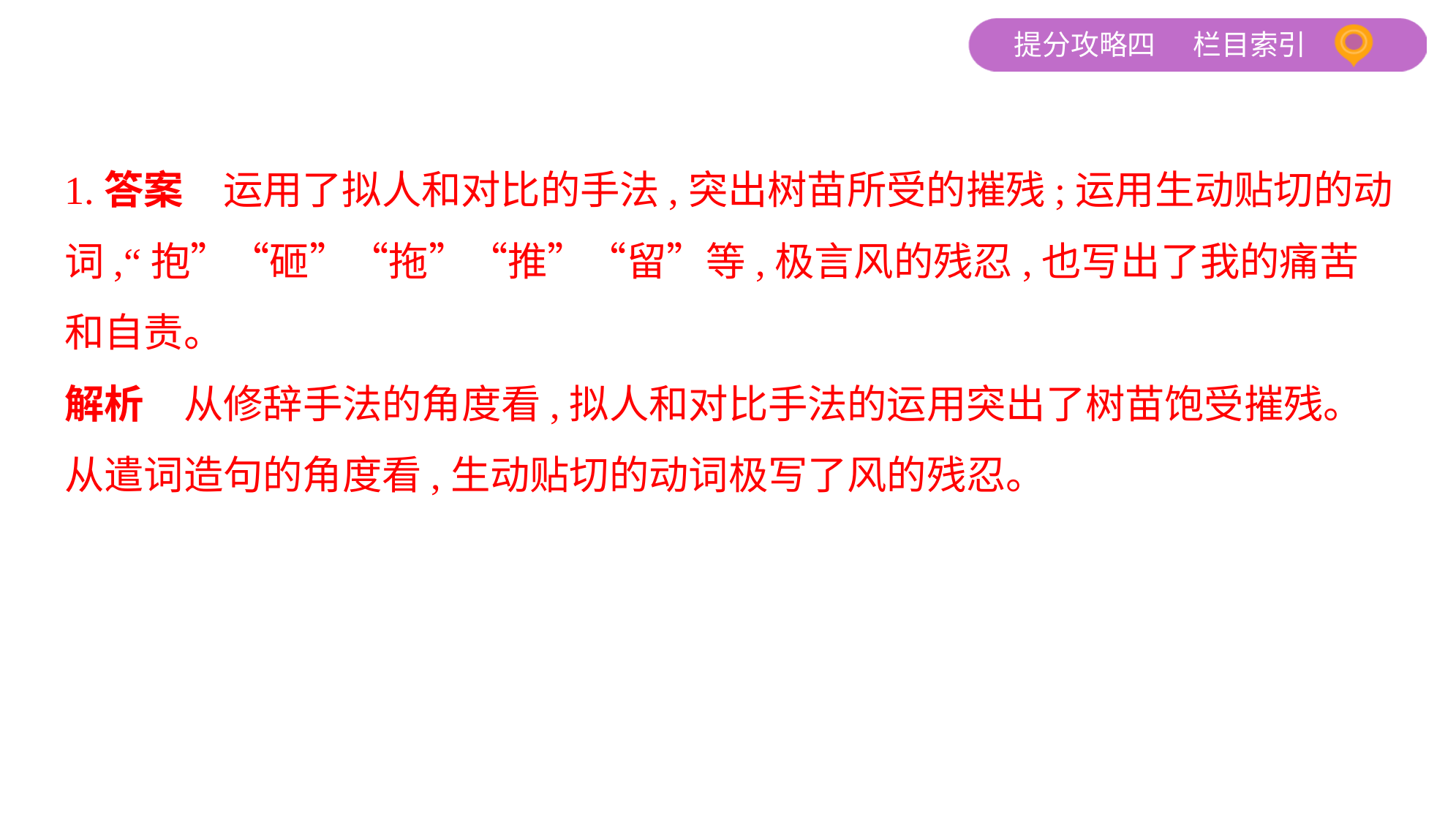

1.答案　运用了拟人和对比的手法,突出树苗所受的摧残;运用生动贴切的动
词,“抱”“砸”“拖”“推”“留”等,极言风的残忍,也写出了我的痛苦
和自责。
解析　从修辞手法的角度看,拟人和对比手法的运用突出了树苗饱受摧残。
从遣词造句的角度看,生动贴切的动词极写了风的残忍。